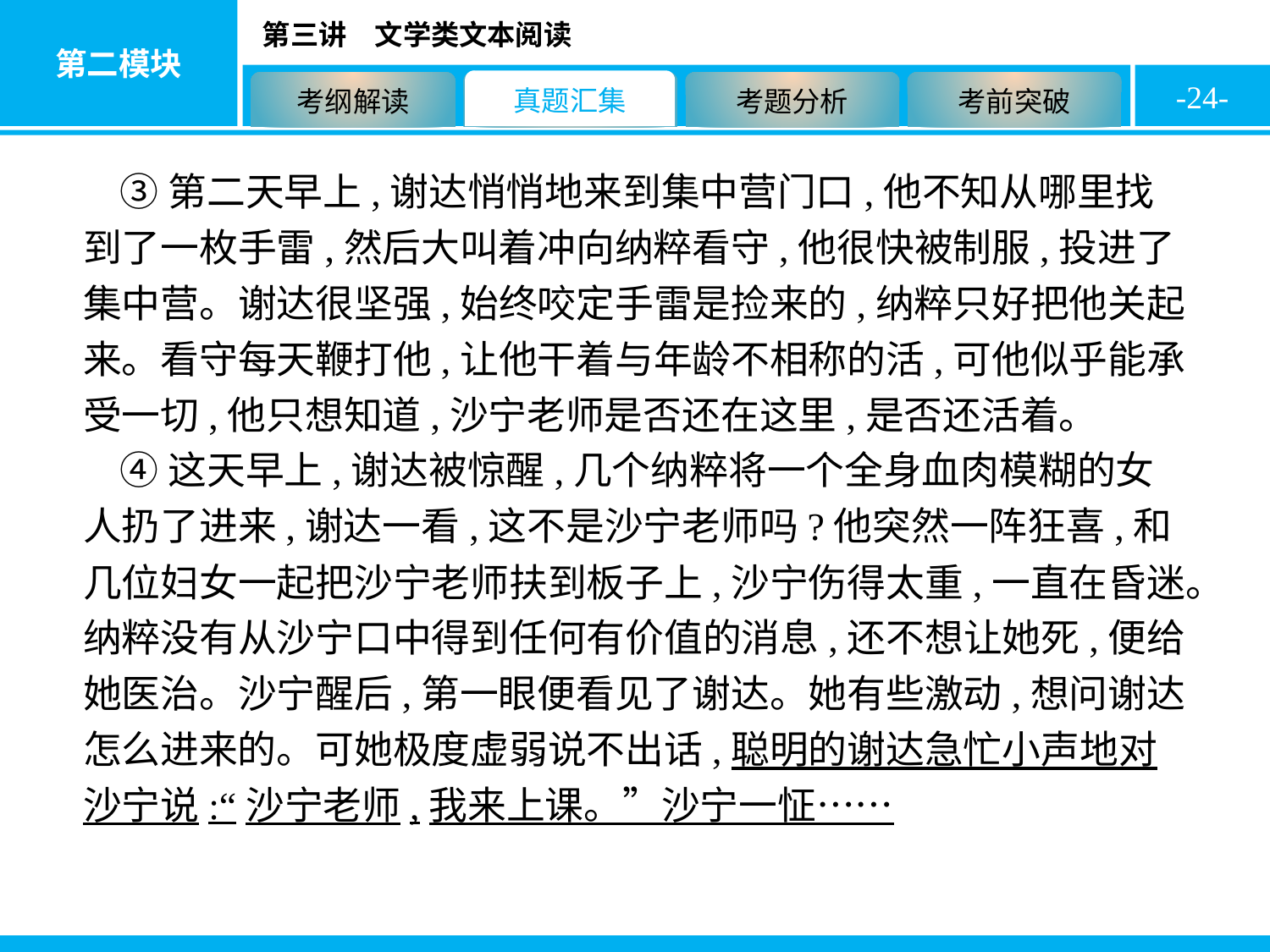

-24-
③第二天早上,谢达悄悄地来到集中营门口,他不知从哪里找到了一枚手雷,然后大叫着冲向纳粹看守,他很快被制服,投进了集中营。谢达很坚强,始终咬定手雷是捡来的,纳粹只好把他关起来。看守每天鞭打他,让他干着与年龄不相称的活,可他似乎能承受一切,他只想知道,沙宁老师是否还在这里,是否还活着。
④这天早上,谢达被惊醒,几个纳粹将一个全身血肉模糊的女人扔了进来,谢达一看,这不是沙宁老师吗?他突然一阵狂喜,和几位妇女一起把沙宁老师扶到板子上,沙宁伤得太重,一直在昏迷。纳粹没有从沙宁口中得到任何有价值的消息,还不想让她死,便给她医治。沙宁醒后,第一眼便看见了谢达。她有些激动,想问谢达怎么进来的。可她极度虚弱说不出话,聪明的谢达急忙小声地对沙宁说:“沙宁老师,我来上课。”沙宁一怔……